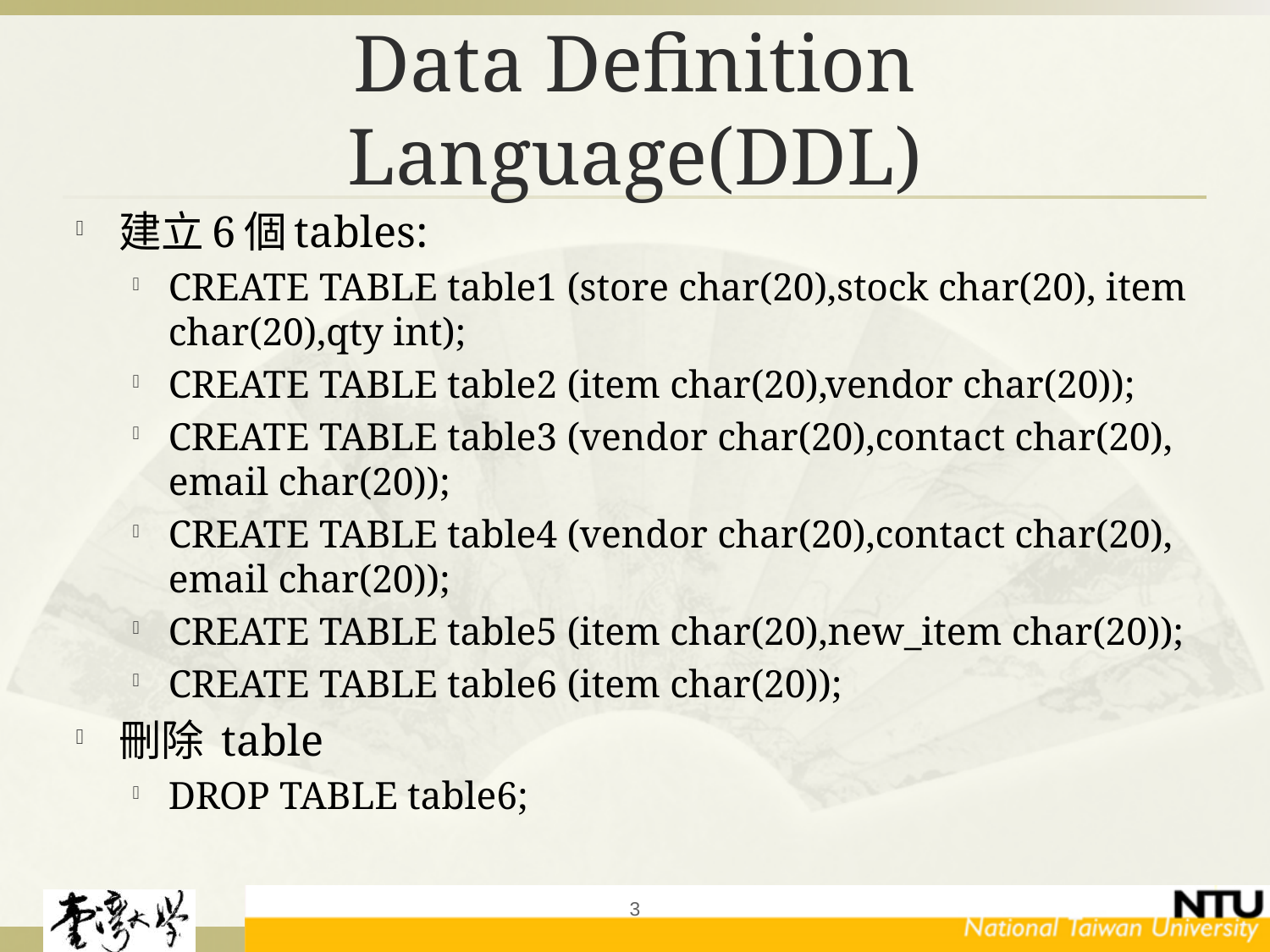

# Data Definition Language(DDL)
建立6個tables:
CREATE TABLE table1 (store char(20),stock char(20), item char(20),qty int);
CREATE TABLE table2 (item char(20),vendor char(20));
CREATE TABLE table3 (vendor char(20),contact char(20), email char(20));
CREATE TABLE table4 (vendor char(20),contact char(20), email char(20));
CREATE TABLE table5 (item char(20),new_item char(20));
CREATE TABLE table6 (item char(20));
刪除 table
DROP TABLE table6;
3